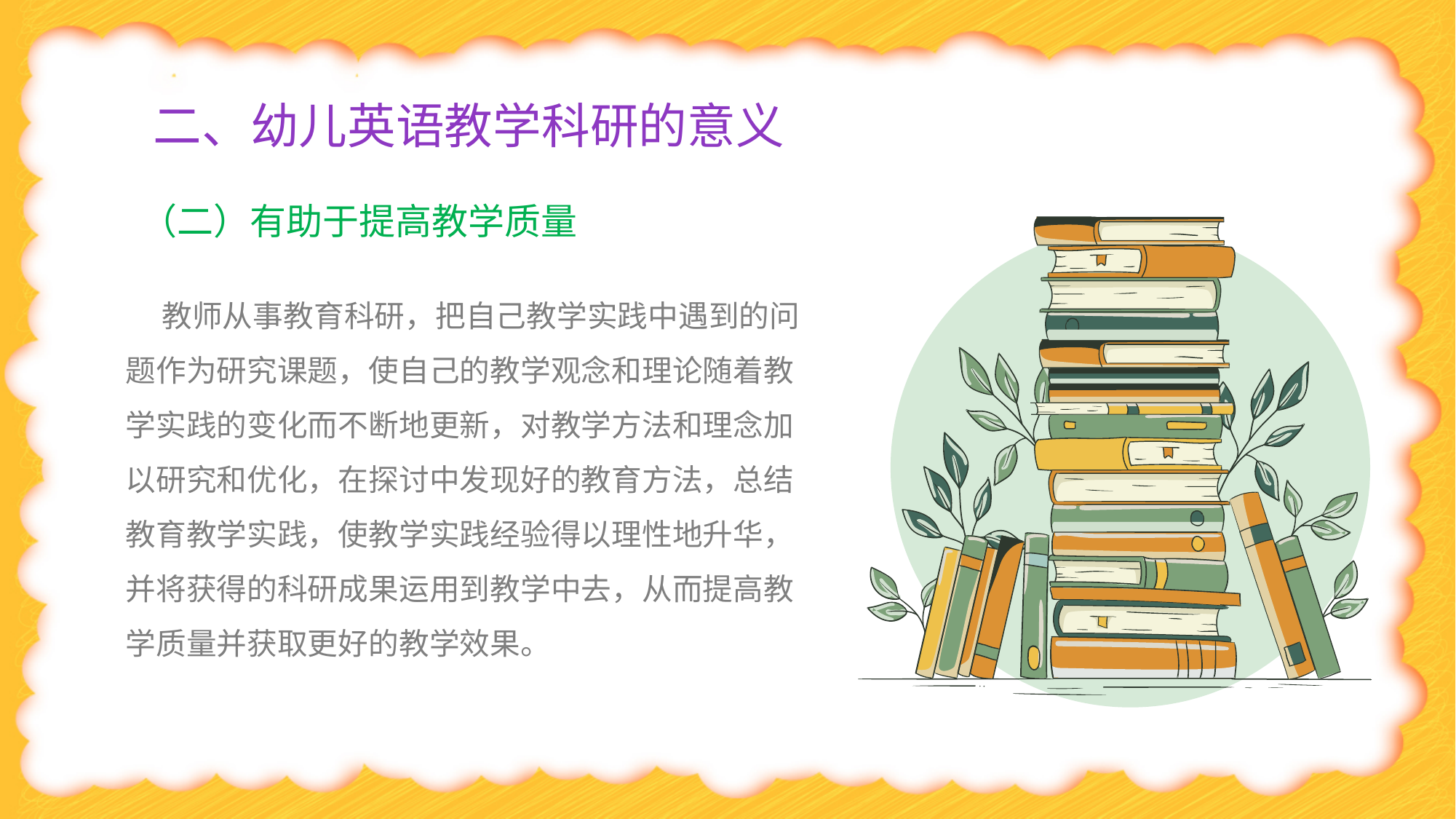

# 二、幼儿英语教学科研的意义
（二）有助于提高教学质量

教师从事教育科研，把自己教学实践中遇到的问题作为研究课题，使自己的教学观念和理论随着教学实践的变化而不断地更新，对教学方法和理念加以研究和优化，在探讨中发现好的教育方法，总结教育教学实践，使教学实践经验得以理性地升华，并将获得的科研成果运用到教学中去，从而提高教学质量并获取更好的教学效果。